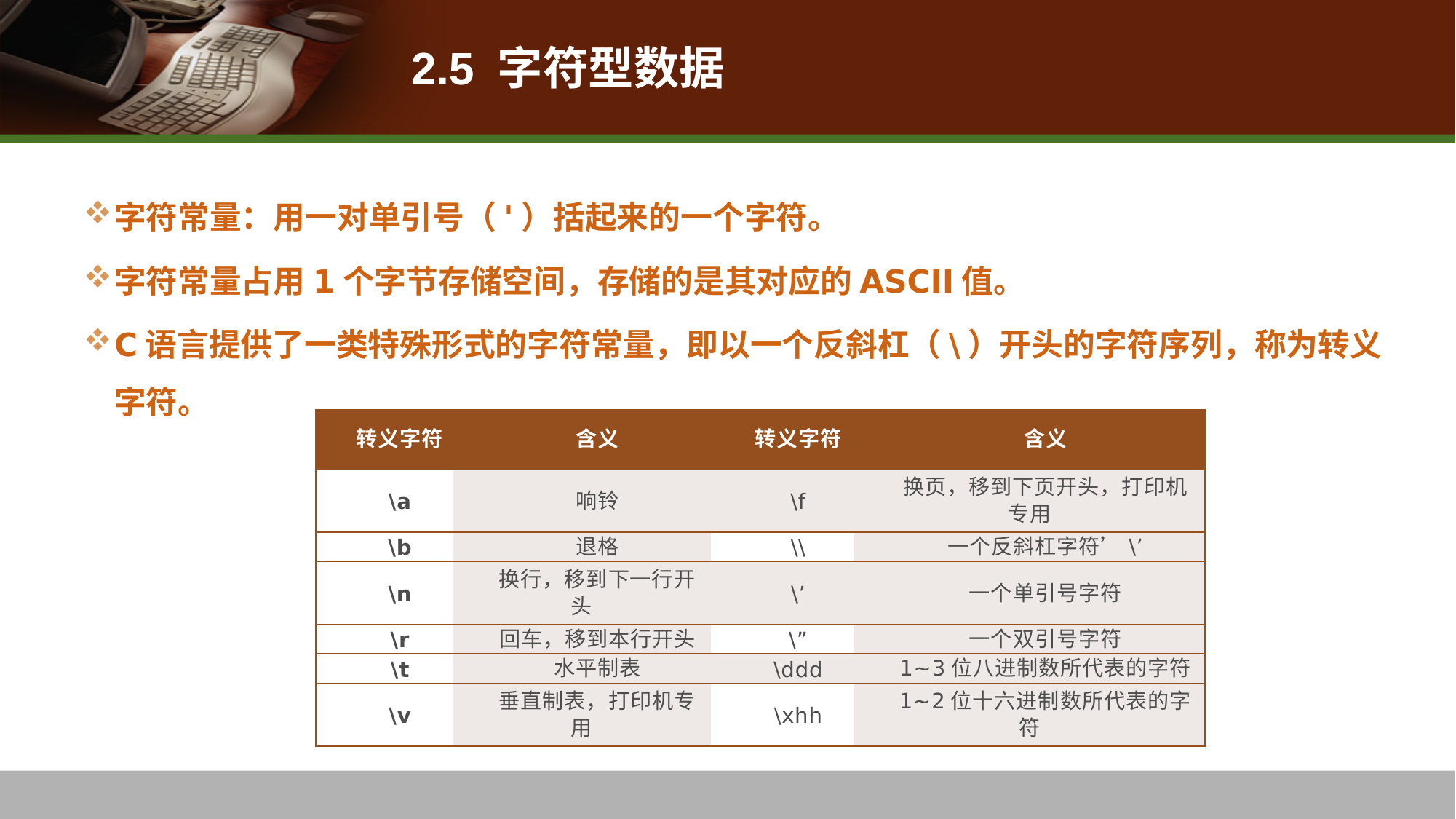

# 2.5 字符型数据
字符常量：用一对单引号（'）括起来的一个字符。
字符常量占用1个字节存储空间，存储的是其对应的ASCII值。
C语言提供了一类特殊形式的字符常量，即以一个反斜杠（\）开头的字符序列，称为转义字符。
| 转义字符 | 含义 | 转义字符 | 含义 |
| --- | --- | --- | --- |
| \a | 响铃 | \f | 换页，移到下页开头，打印机专用 |
| \b | 退格 | \\ | 一个反斜杠字符’\’ |
| \n | 换行，移到下一行开头 | \’ | 一个单引号字符 |
| \r | 回车，移到本行开头 | \” | 一个双引号字符 |
| \t | 水平制表 | \ddd | 1~3位八进制数所代表的字符 |
| \v | 垂直制表，打印机专用 | \xhh | 1~2位十六进制数所代表的字符 |